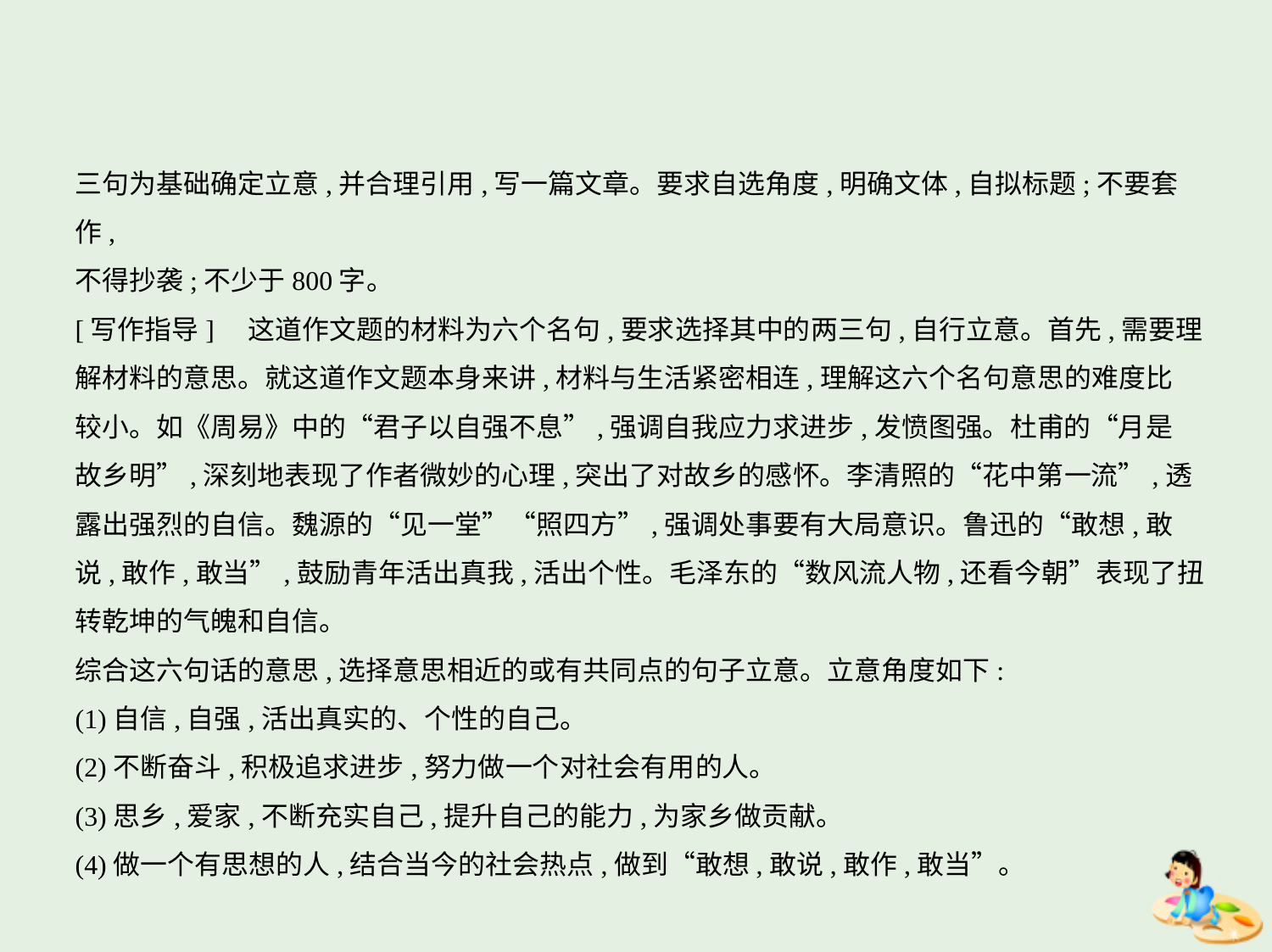

三句为基础确定立意,并合理引用,写一篇文章。要求自选角度,明确文体,自拟标题;不要套作,
不得抄袭;不少于800字。
[写作指导]　这道作文题的材料为六个名句,要求选择其中的两三句,自行立意。首先,需要理
解材料的意思。就这道作文题本身来讲,材料与生活紧密相连,理解这六个名句意思的难度比
较小。如《周易》中的“君子以自强不息”,强调自我应力求进步,发愤图强。杜甫的“月是
故乡明”,深刻地表现了作者微妙的心理,突出了对故乡的感怀。李清照的“花中第一流”,透
露出强烈的自信。魏源的“见一堂”“照四方”,强调处事要有大局意识。鲁迅的“敢想,敢
说,敢作,敢当”,鼓励青年活出真我,活出个性。毛泽东的“数风流人物,还看今朝”表现了扭
转乾坤的气魄和自信。
综合这六句话的意思,选择意思相近的或有共同点的句子立意。立意角度如下:
(1)自信,自强,活出真实的、个性的自己。
(2)不断奋斗,积极追求进步,努力做一个对社会有用的人。
(3)思乡,爱家,不断充实自己,提升自己的能力,为家乡做贡献。
(4)做一个有思想的人,结合当今的社会热点,做到“敢想,敢说,敢作,敢当”。